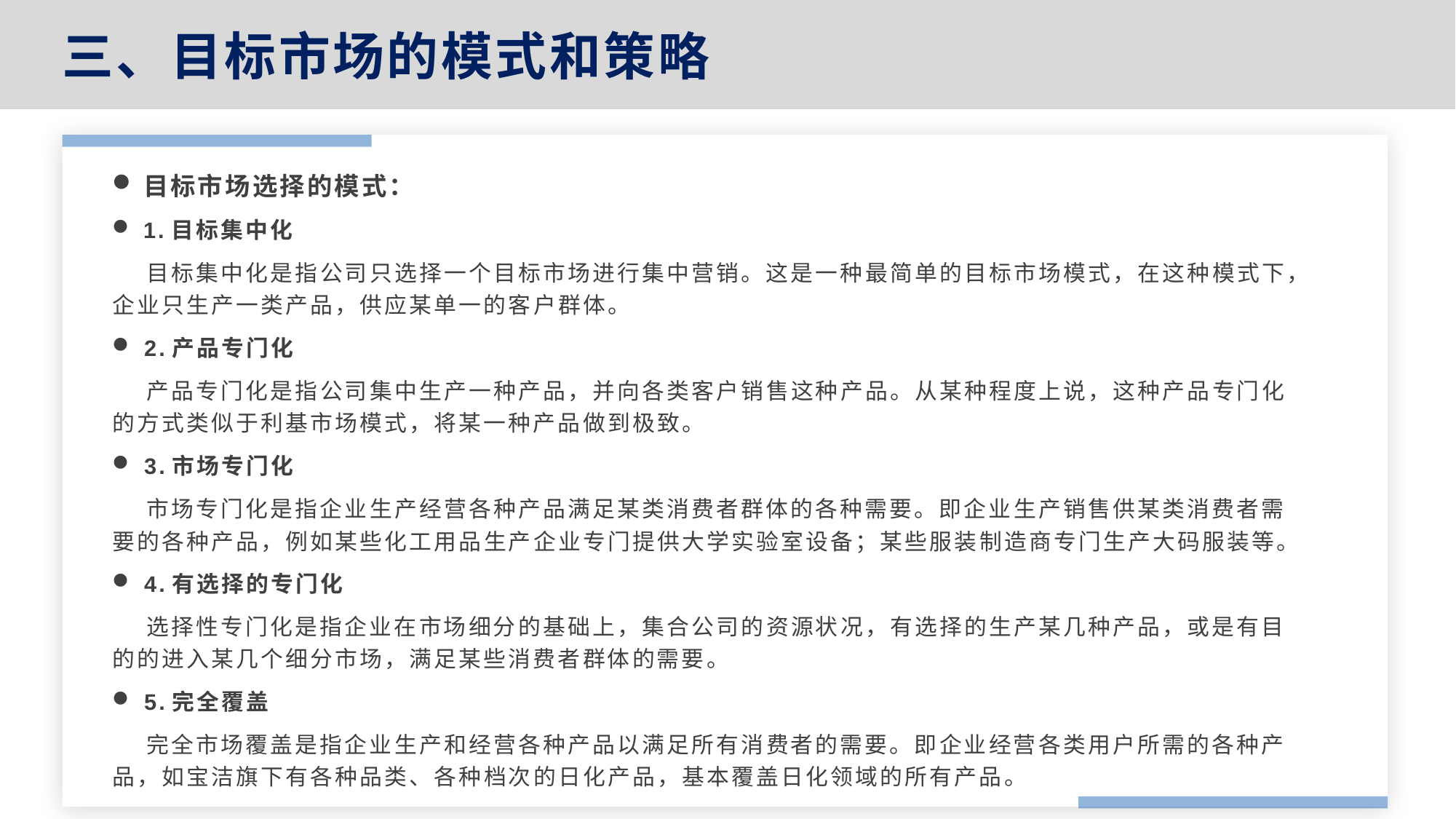

三、目标市场的模式和策略

目标市场选择的模式：
1.目标集中化
    目标集中化是指公司只选择一个目标市场进行集中营销。这是一种最简单的目标市场模式，在这种模式下，企业只生产一类产品，供应某单一的客户群体。
2.产品专门化
    产品专门化是指公司集中生产一种产品，并向各类客户销售这种产品。从某种程度上说，这种产品专门化的方式类似于利基市场模式，将某一种产品做到极致。
3.市场专门化
    市场专门化是指企业生产经营各种产品满足某类消费者群体的各种需要。即企业生产销售供某类消费者需要的各种产品，例如某些化工用品生产企业专门提供大学实验室设备；某些服装制造商专门生产大码服装等。
4.有选择的专门化
    选择性专门化是指企业在市场细分的基础上，集合公司的资源状况，有选择的生产某几种产品，或是有目的的进入某几个细分市场，满足某些消费者群体的需要。
5.完全覆盖
    完全市场覆盖是指企业生产和经营各种产品以满足所有消费者的需要。即企业经营各类用户所需的各种产品，如宝洁旗下有各种品类、各种档次的日化产品，基本覆盖日化领域的所有产品。